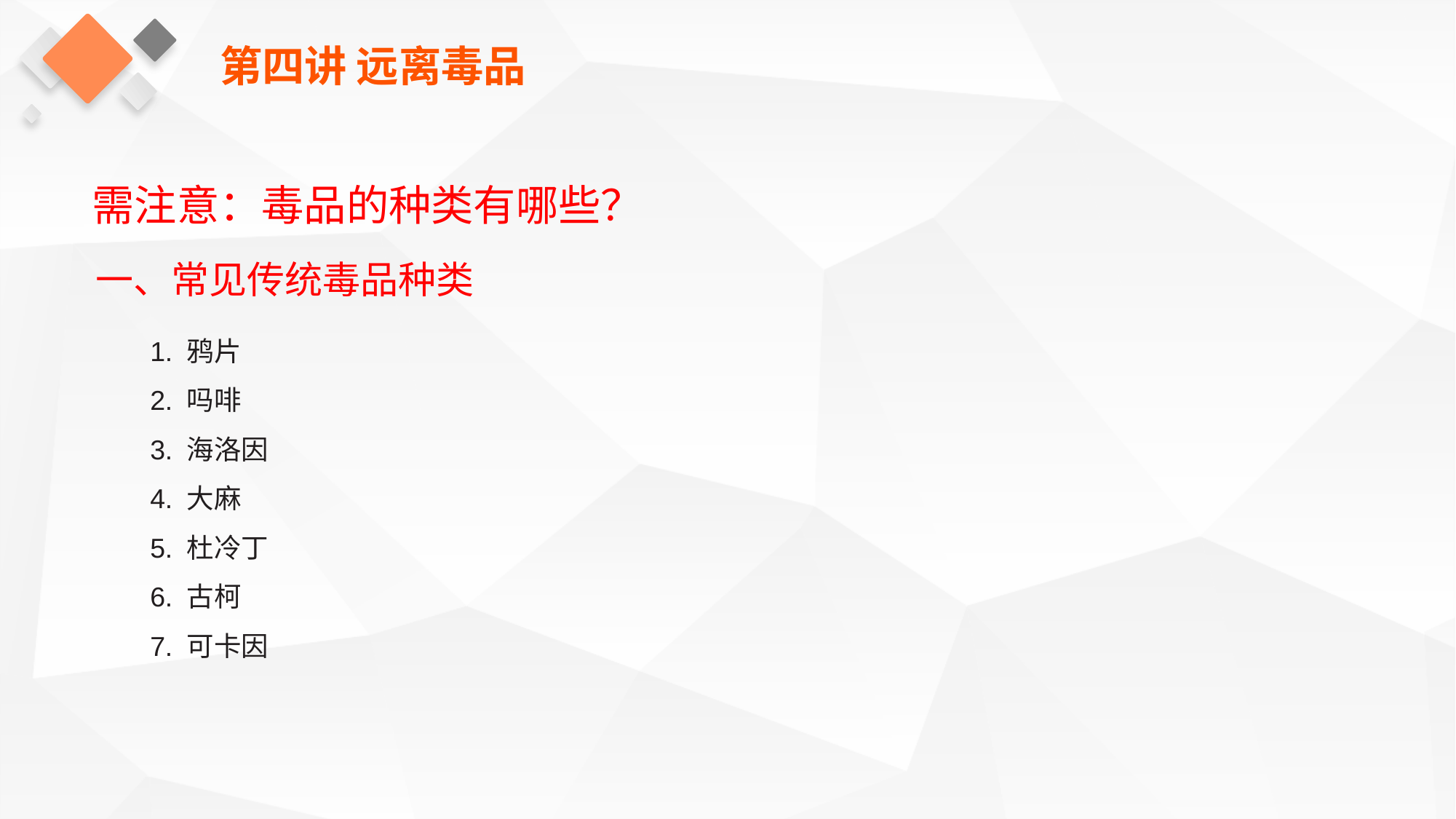

第四讲 远离毒品
需注意：毒品的种类有哪些？
一、常见传统毒品种类
1. 鸦片
2. 吗啡
3. 海洛因
4. 大麻
5. 杜冷丁
6. 古柯
7. 可卡因